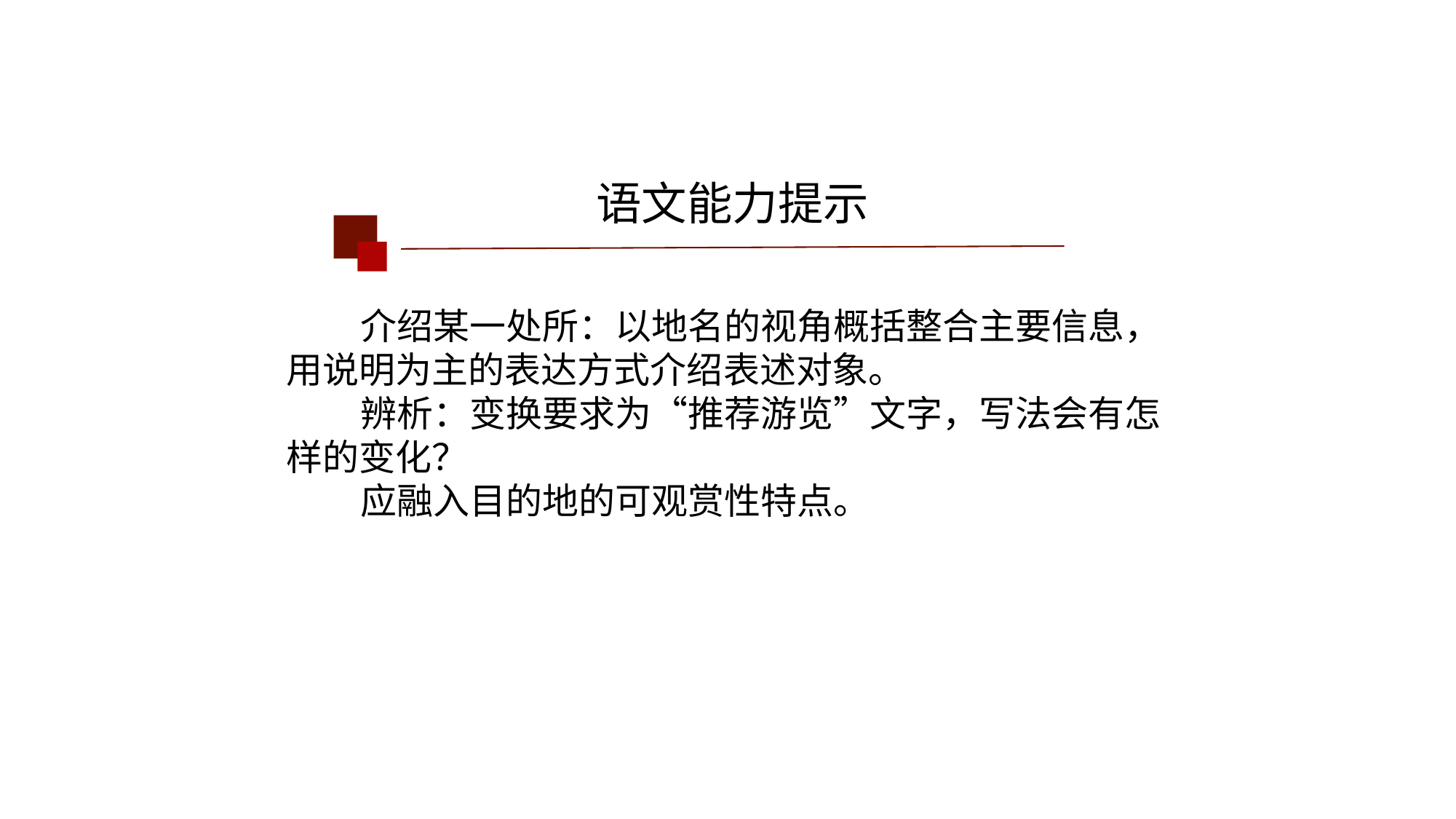

语文能力提示

        介绍某一处所：以地名的视角概括整合主要信息，用说明为主的表达方式介绍表述对象。
        辨析：变换要求为“推荐游览”文字，写法会有怎样的变化？
        应融入目的地的可观赏性特点。